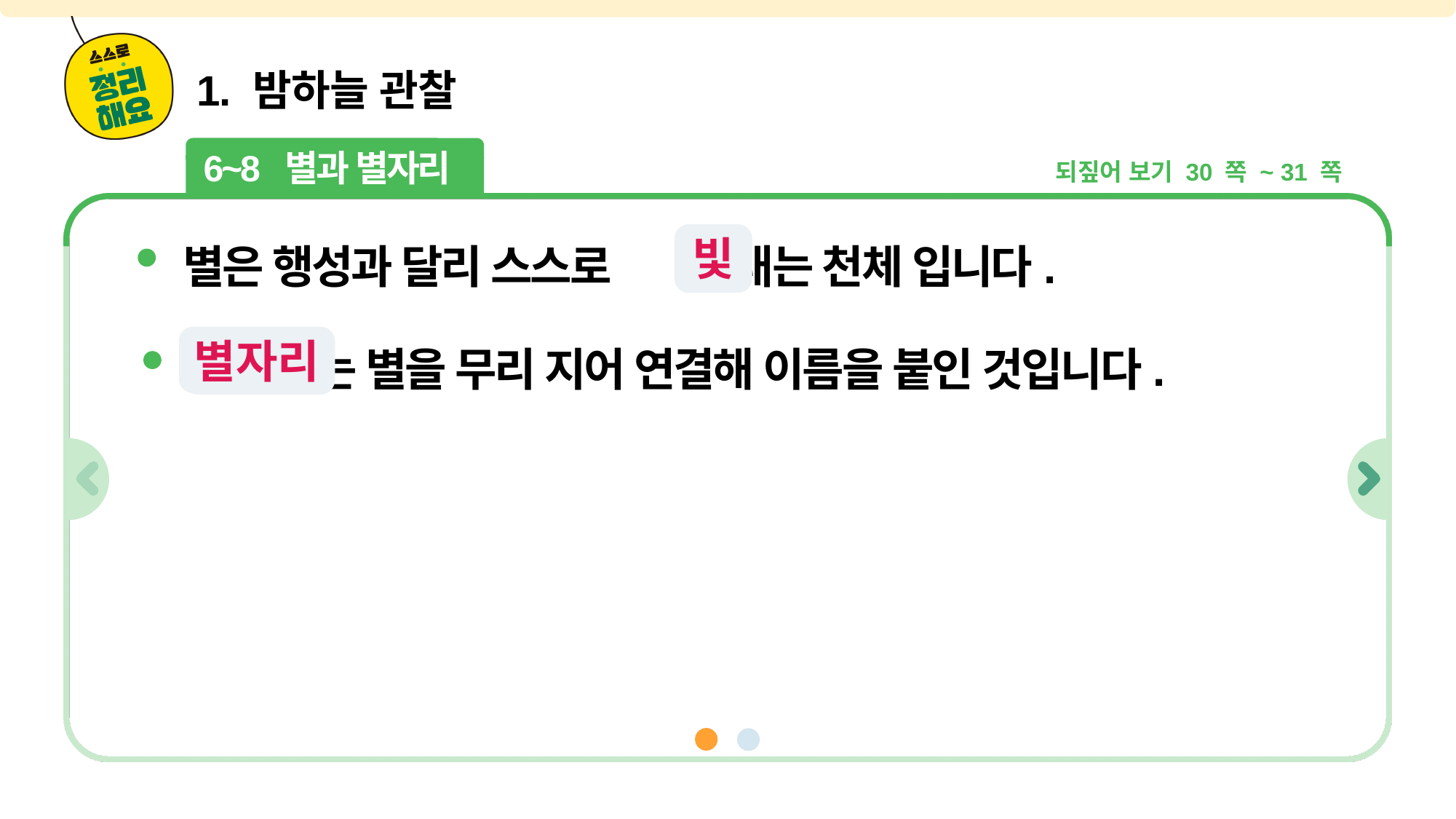

1. 밤하늘 관찰

6~8  별과 별자리
되짚어 보기 30 쪽 ~ 31 쪽
별은 행성과 달리 스스로       을 내는 천체 입니다.
빛
ㅂ

           는 별을 무리 지어 연결해 이름을 붙인 것입니다.
별자리
ㅂㅈㄹ